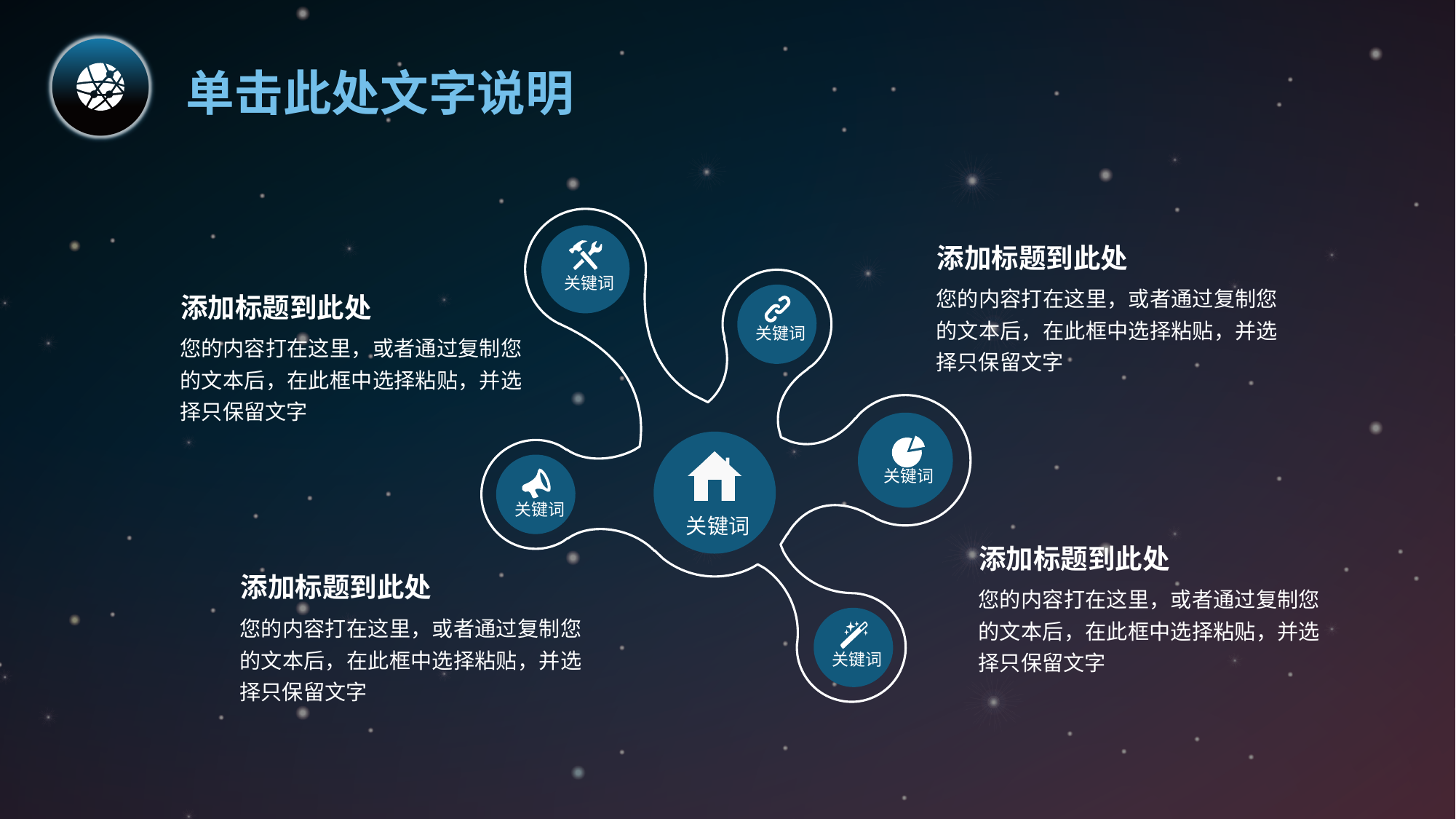

单击此处文字说明

关键词

关键词

关键词

关键词
关键词

关键词
添加标题到此处
您的内容打在这里，或者通过复制您的文本后，在此框中选择粘贴，并选择只保留文字
添加标题到此处
您的内容打在这里，或者通过复制您的文本后，在此框中选择粘贴，并选择只保留文字
添加标题到此处
您的内容打在这里，或者通过复制您的文本后，在此框中选择粘贴，并选择只保留文字
添加标题到此处
您的内容打在这里，或者通过复制您的文本后，在此框中选择粘贴，并选择只保留文字